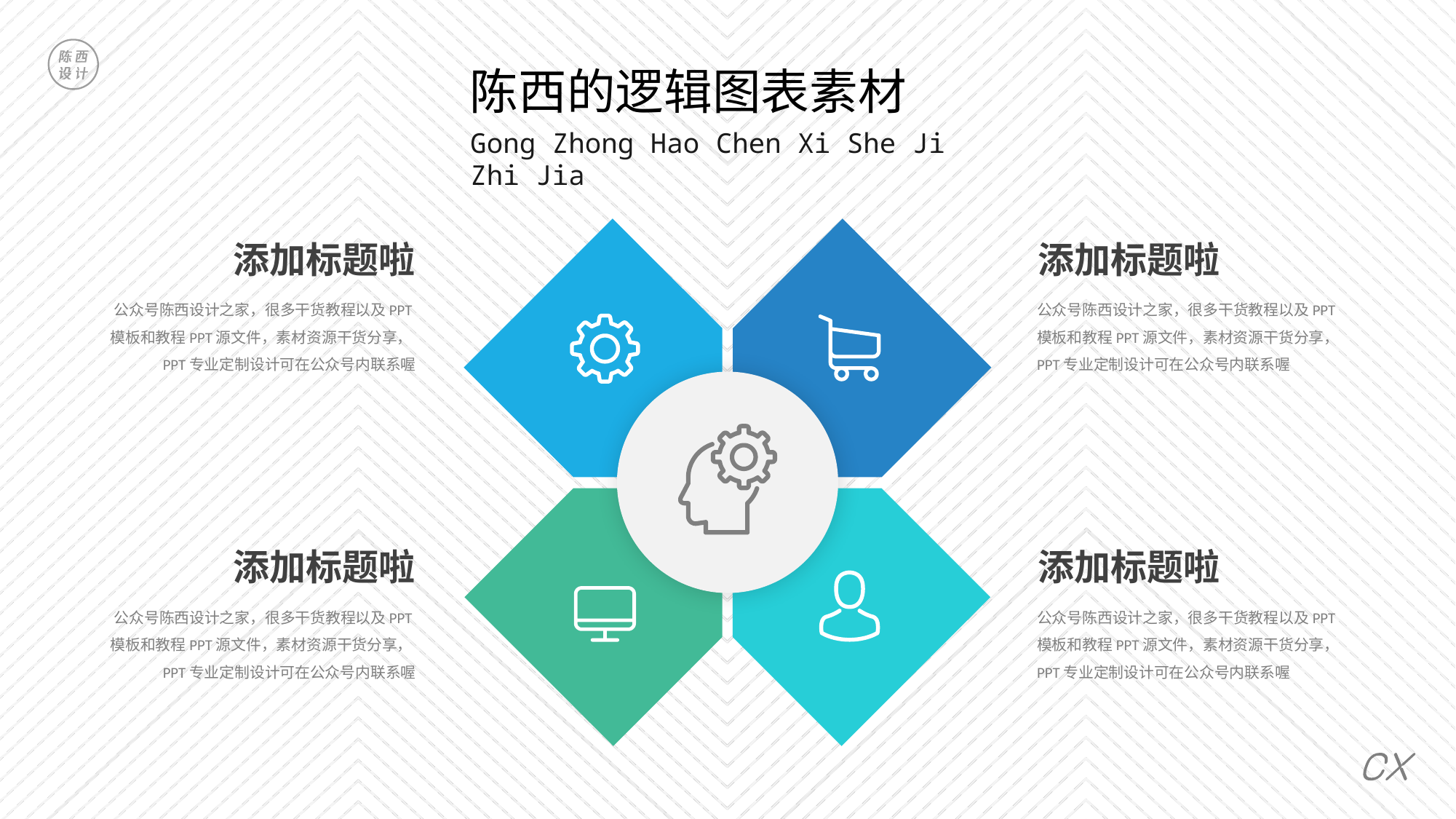

陈西的逻辑图表素材
Gong Zhong Hao Chen Xi She Ji Zhi Jia

添加标题啦
添加标题啦
公众号陈西设计之家，很多干货教程以及PPT模板和教程PPT源文件，素材资源干货分享，PPT专业定制设计可在公众号内联系喔
公众号陈西设计之家，很多干货教程以及PPT模板和教程PPT源文件，素材资源干货分享，PPT专业定制设计可在公众号内联系喔

添加标题啦
添加标题啦

公众号陈西设计之家，很多干货教程以及PPT模板和教程PPT源文件，素材资源干货分享，PPT专业定制设计可在公众号内联系喔
公众号陈西设计之家，很多干货教程以及PPT模板和教程PPT源文件，素材资源干货分享，PPT专业定制设计可在公众号内联系喔